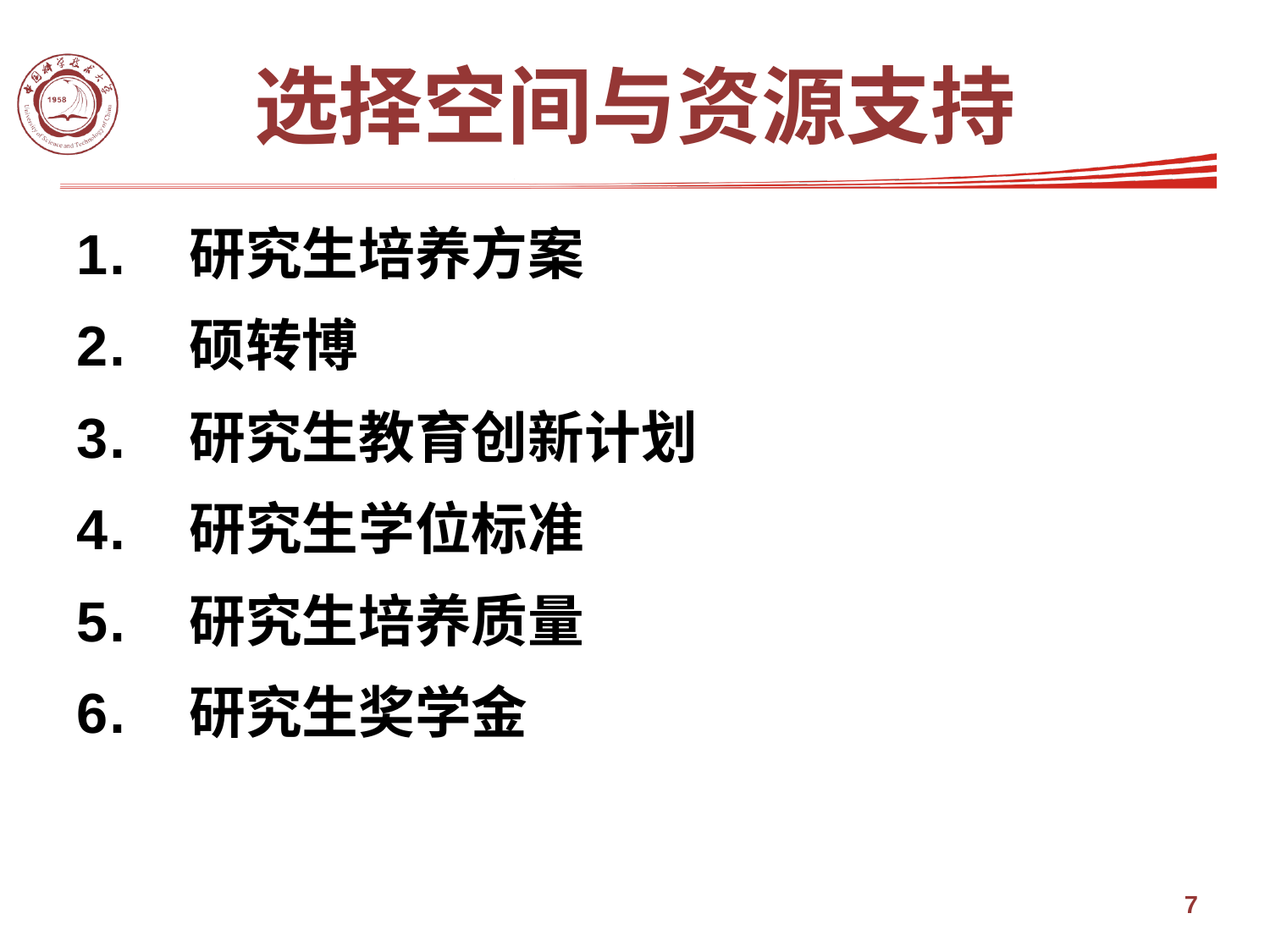

选择空间与资源支持
研究生培养方案
硕转博
研究生教育创新计划
研究生学位标准
研究生培养质量
研究生奖学金